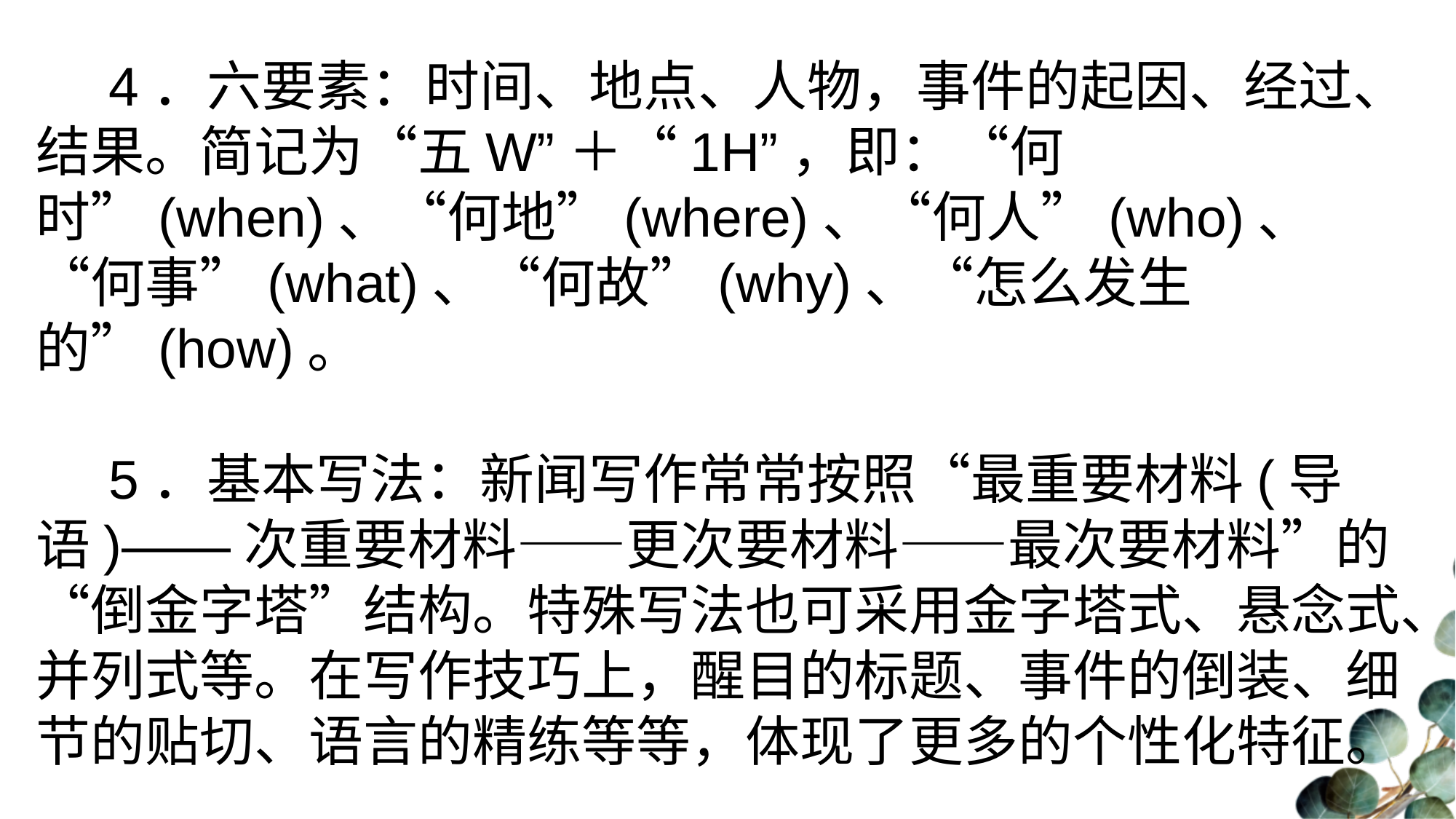

4．六要素：时间、地点、人物，事件的起因、经过、结果。简记为“五W”＋“1H”，即：“何时”(when)、“何地”(where)、“何人”(who)、“何事”(what)、“何故”(why)、“怎么发生的”(how)。

5．基本写法：新闻写作常常按照“最重要材料(导语)——次重要材料——更次要材料——最次要材料”的“倒金字塔”结构。特殊写法也可采用金字塔式、悬念式、并列式等。在写作技巧上，醒目的标题、事件的倒装、细节的贴切、语言的精练等等，体现了更多的个性化特征。